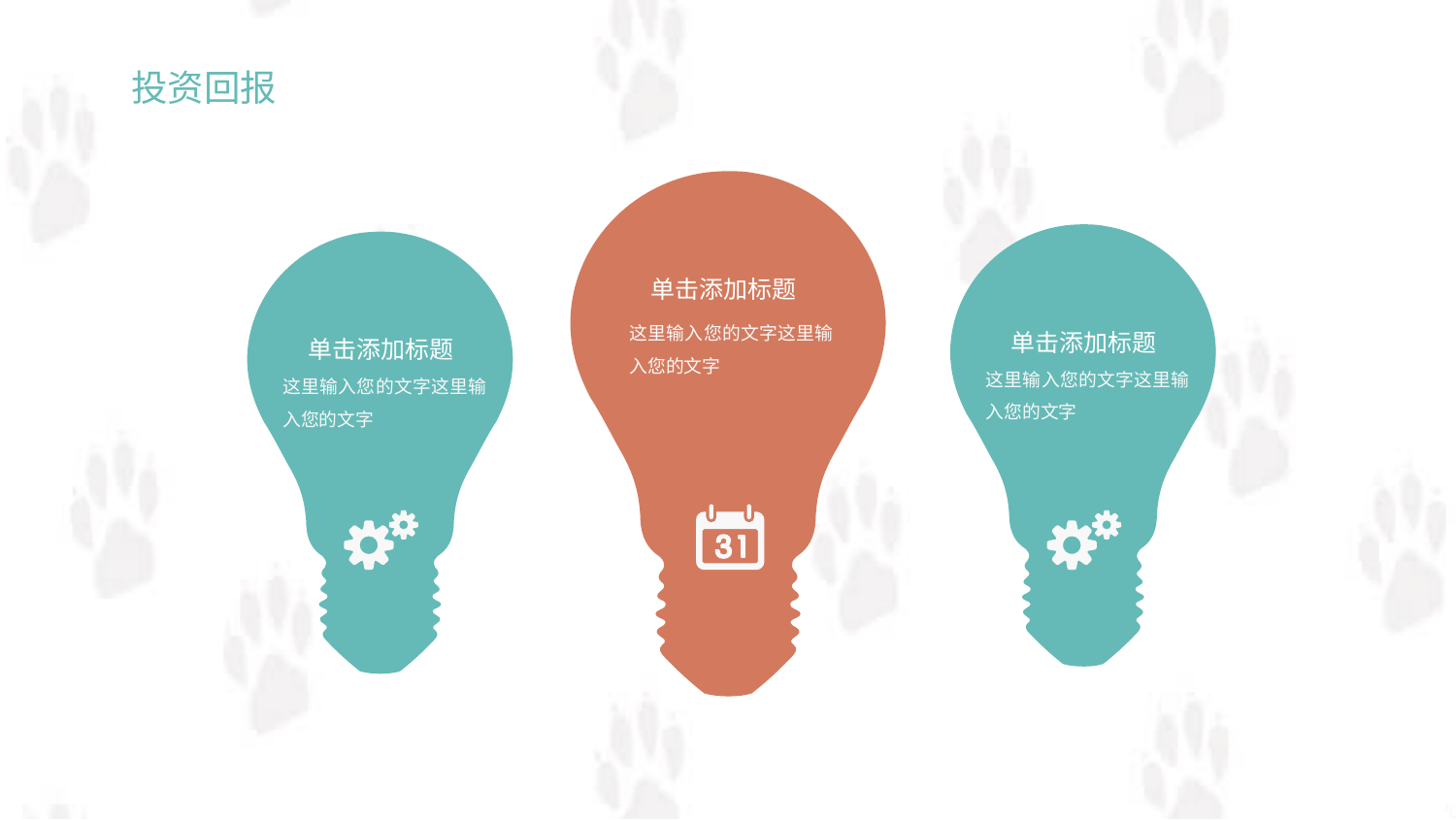

单击添加标题
这里输入您的文字这里输入您的文字
单击添加标题
单击添加标题
这里输入您的文字这里输入您的文字
这里输入您的文字这里输入您的文字